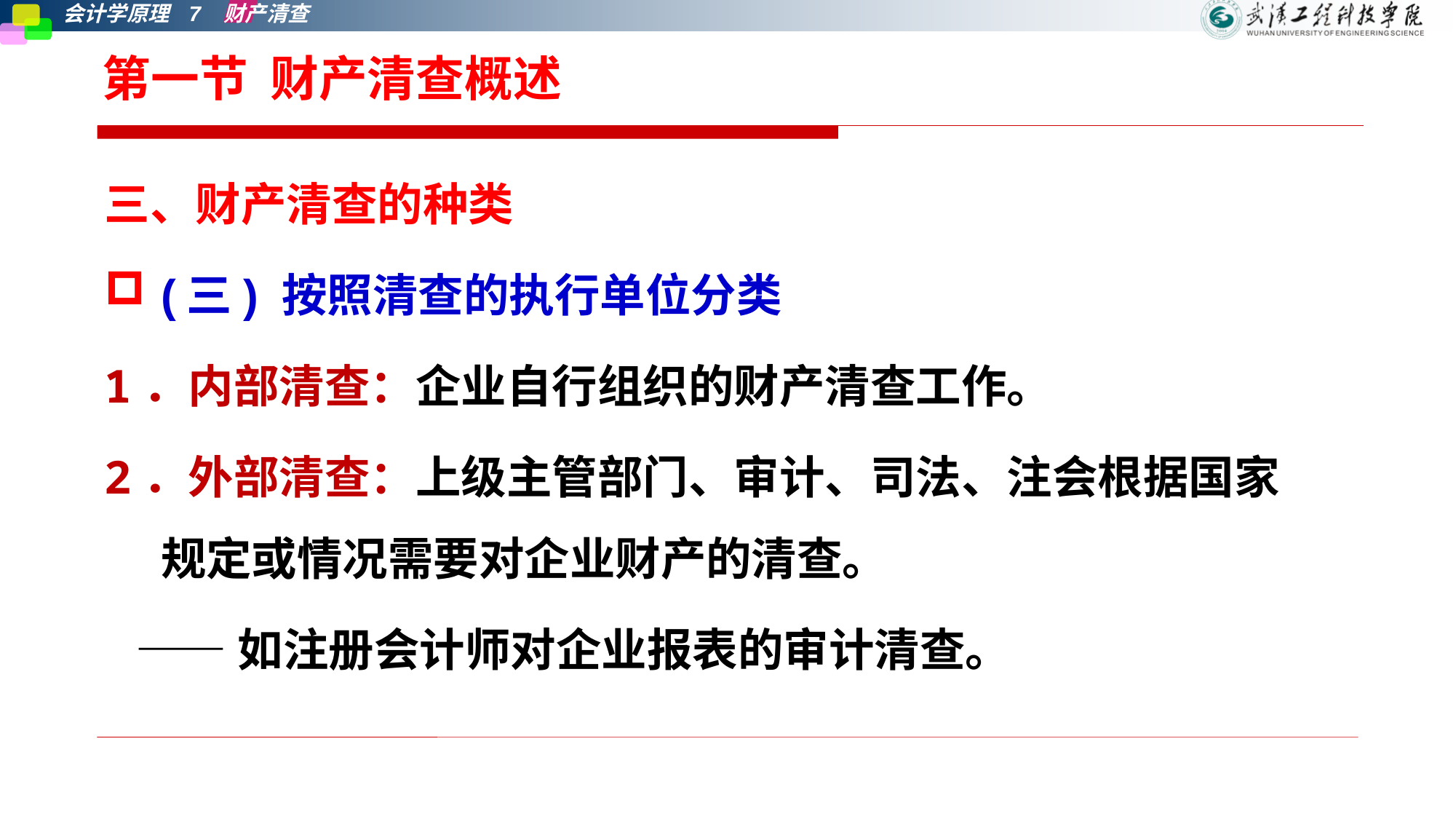

# 第一节  财产清查概述
三、财产清查的种类
(三) 按照清查的执行单位分类
1．内部清查：企业自行组织的财产清查工作。
2．外部清查：上级主管部门、审计、司法、注会根据国家规定或情况需要对企业财产的清查。
   ——如注册会计师对企业报表的审计清查。